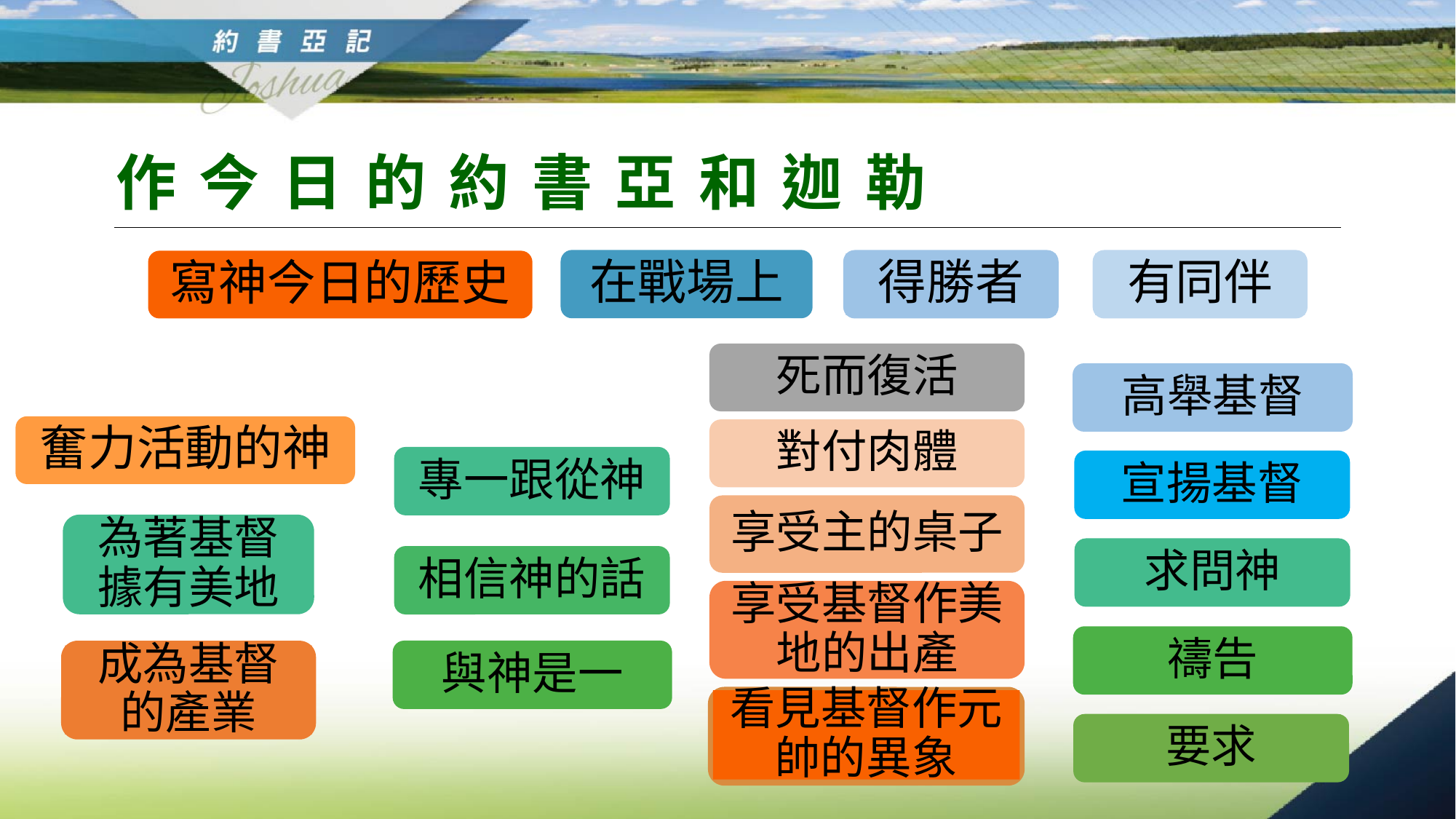

作今日的約書亞和迦勒

在戰場上

得勝者

有同伴

寫神今日的歷史

死而復活

高舉基督

奮力活動的神

對付肉體

專一跟從神

宣揚基督

享受主的桌子

為著基督據有美地

求問神

相信神的話

享受基督作美地的出產

禱告

與神是一

成為基督的產業

看見基督作元帥的異象

要求